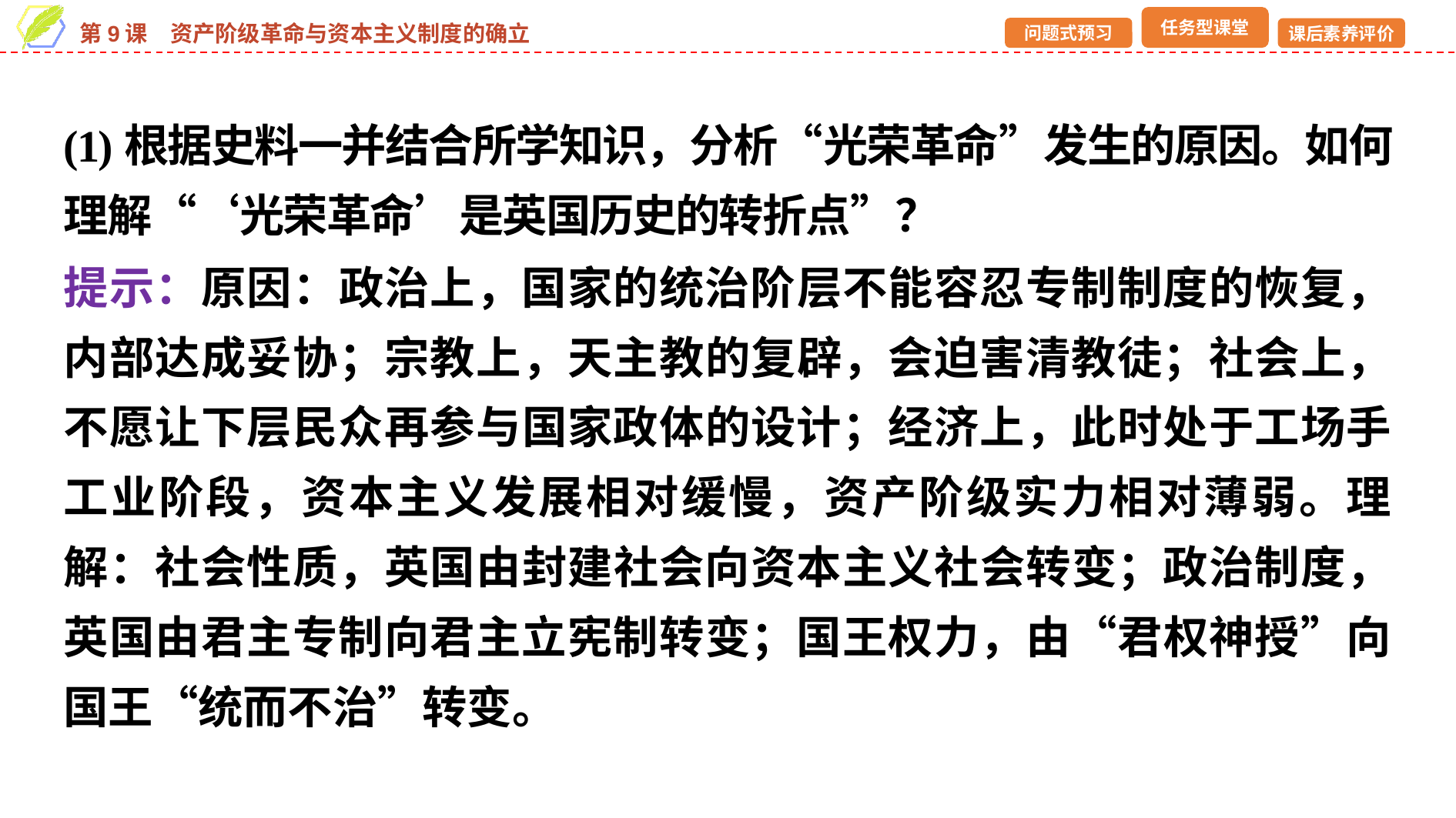

(1)根据史料一并结合所学知识，分析“光荣革命”发生的原因。如何理解“‘光荣革命’是英国历史的转折点”？
提示：原因：政治上，国家的统治阶层不能容忍专制制度的恢复，内部达成妥协；宗教上，天主教的复辟，会迫害清教徒；社会上，不愿让下层民众再参与国家政体的设计；经济上，此时处于工场手工业阶段，资本主义发展相对缓慢，资产阶级实力相对薄弱。理解：社会性质，英国由封建社会向资本主义社会转变；政治制度，英国由君主专制向君主立宪制转变；国王权力，由“君权神授”向国王“统而不治”转变。